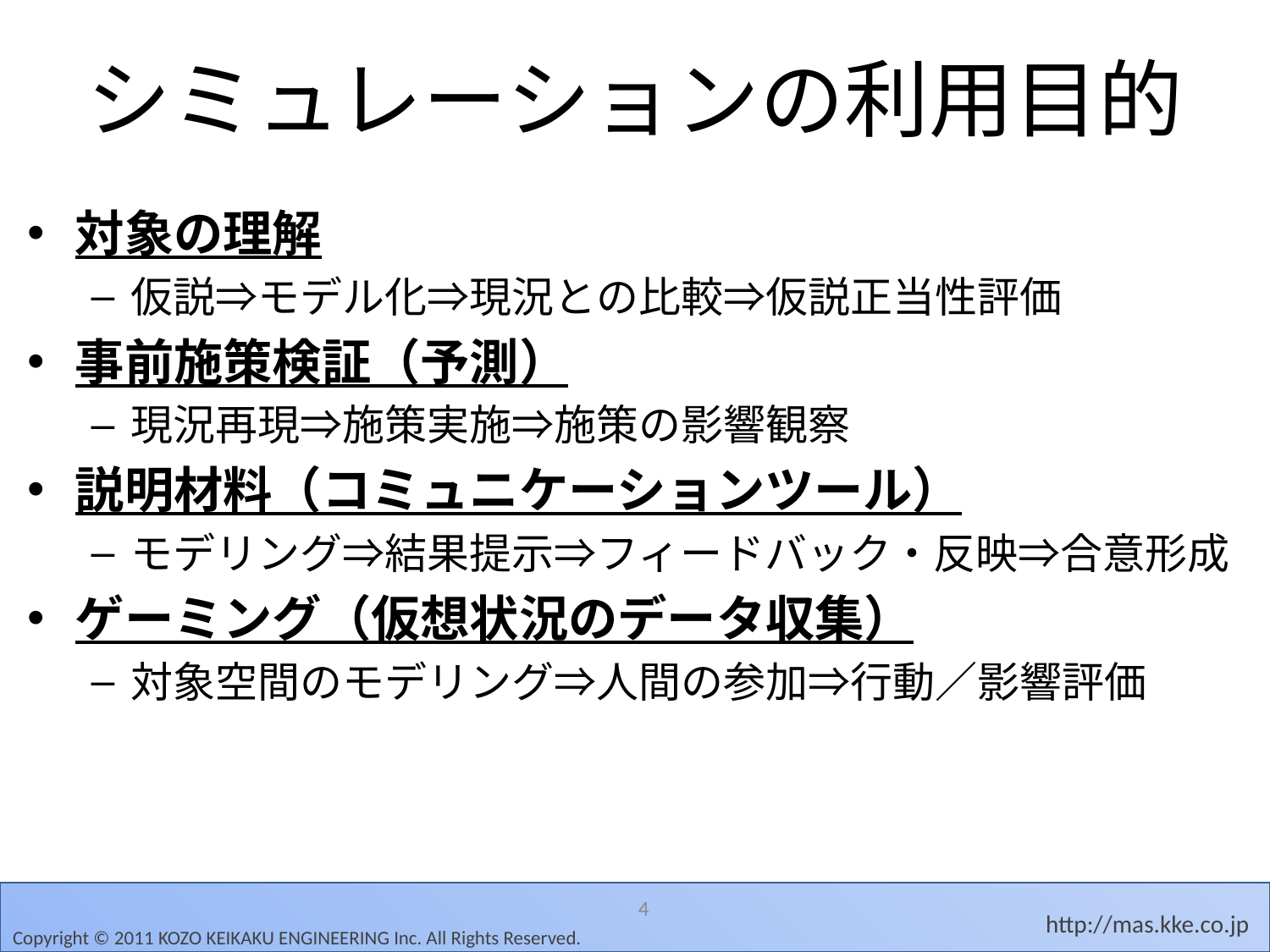

# シミュレーションの利用目的
対象の理解
仮説⇒モデル化⇒現況との比較⇒仮説正当性評価
事前施策検証（予測）
現況再現⇒施策実施⇒施策の影響観察
説明材料（コミュニケーションツール）
モデリング⇒結果提示⇒フィードバック・反映⇒合意形成
ゲーミング（仮想状況のデータ収集）
対象空間のモデリング⇒人間の参加⇒行動／影響評価
4
Copyright © 2011 KOZO KEIKAKU ENGINEERING Inc. All Rights Reserved.